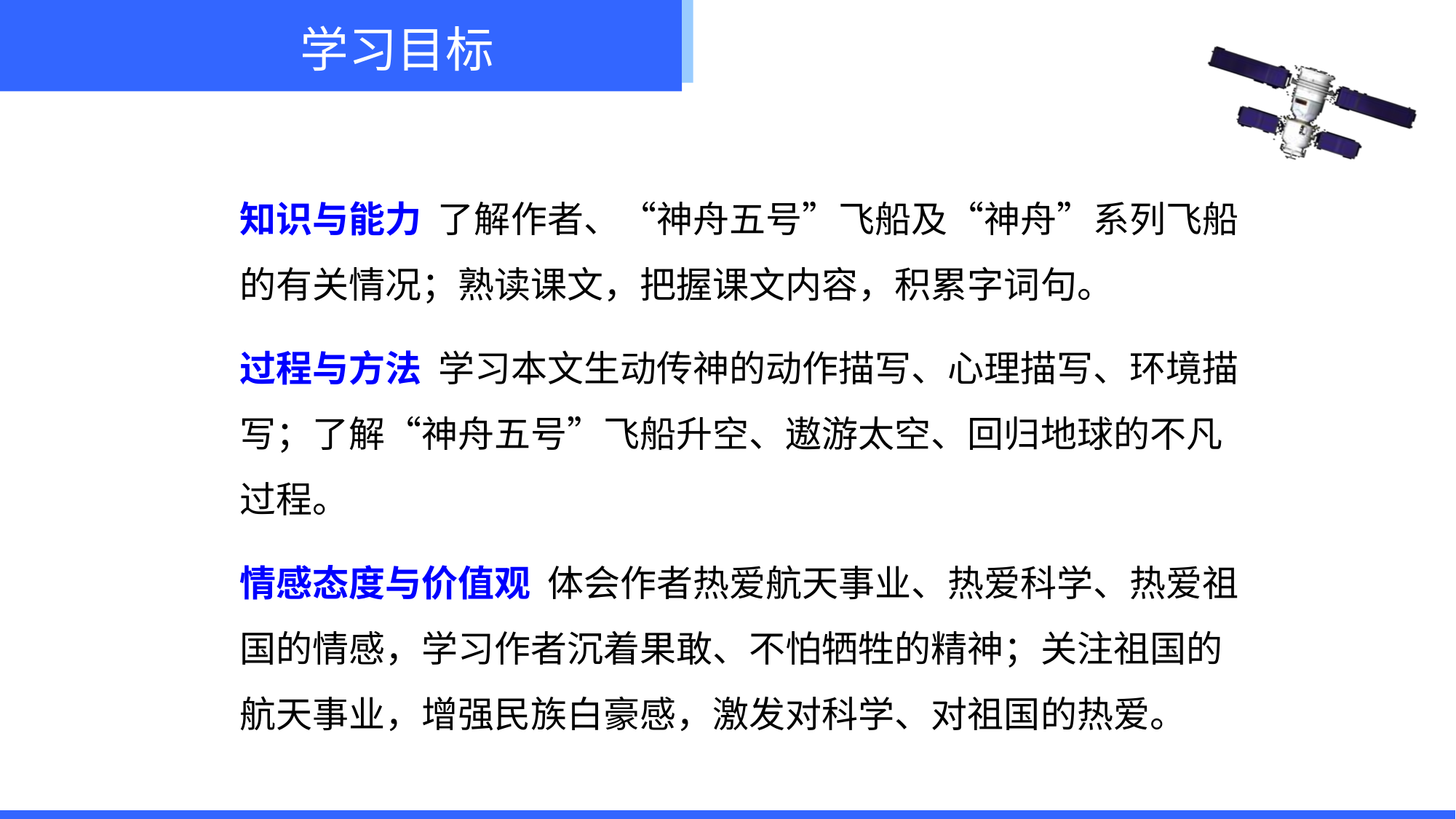

学习目标
知识与能力  了解作者、“神舟五号”飞船及“神舟”系列飞船的有关情况；熟读课文，把握课文内容，积累字词句。
过程与方法  学习本文生动传神的动作描写、心理描写、环境描写；了解“神舟五号”飞船升空、遨游太空、回归地球的不凡过程。
情感态度与价值观  体会作者热爱航天事业、热爱科学、热爱祖国的情感，学习作者沉着果敢、不怕牺牲的精神；关注祖国的航天事业，增强民族白豪感，激发对科学、对祖国的热爱。